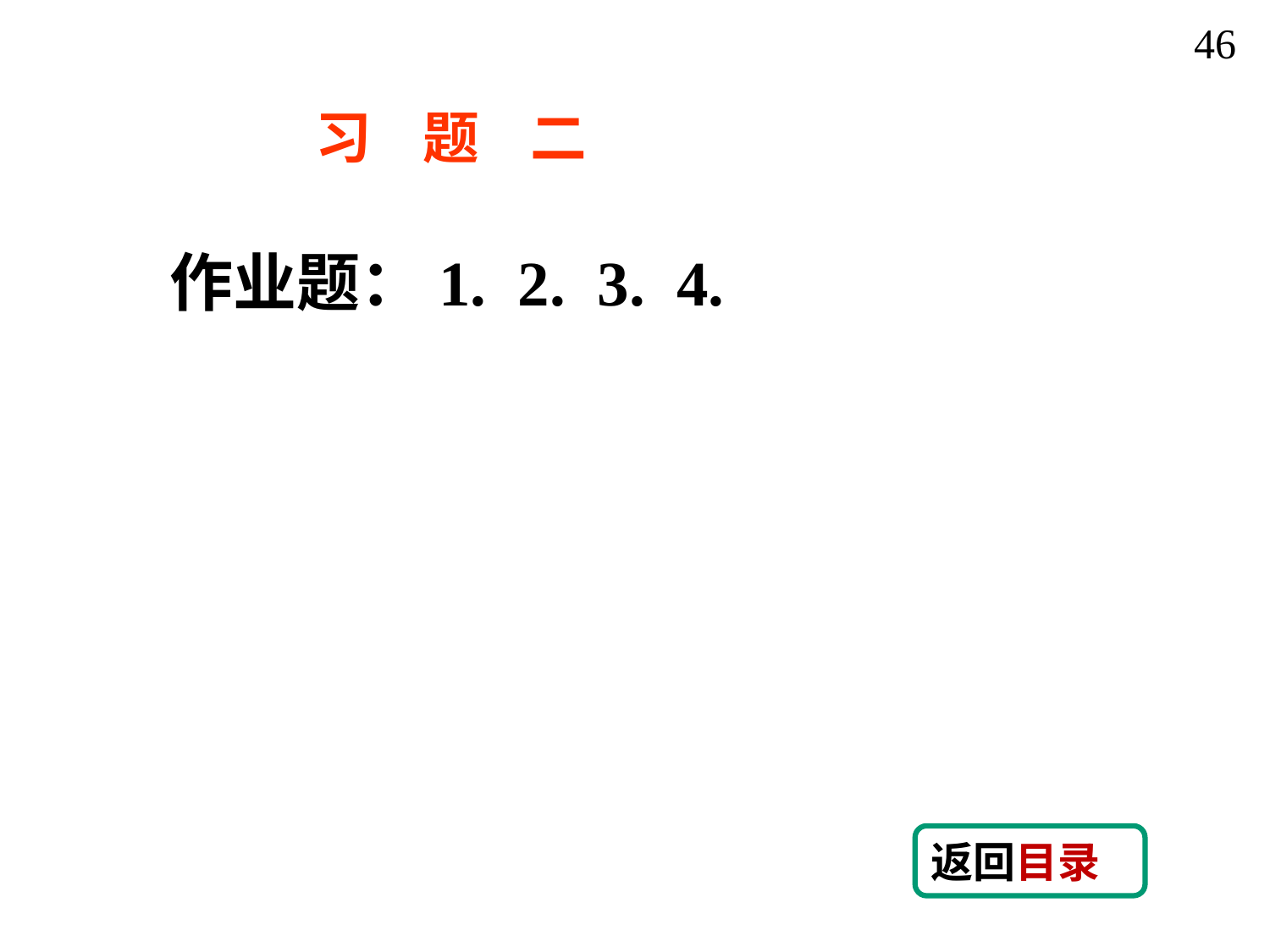

46
习    题    二
作业题：1.  2.  3.  4.
返回目录